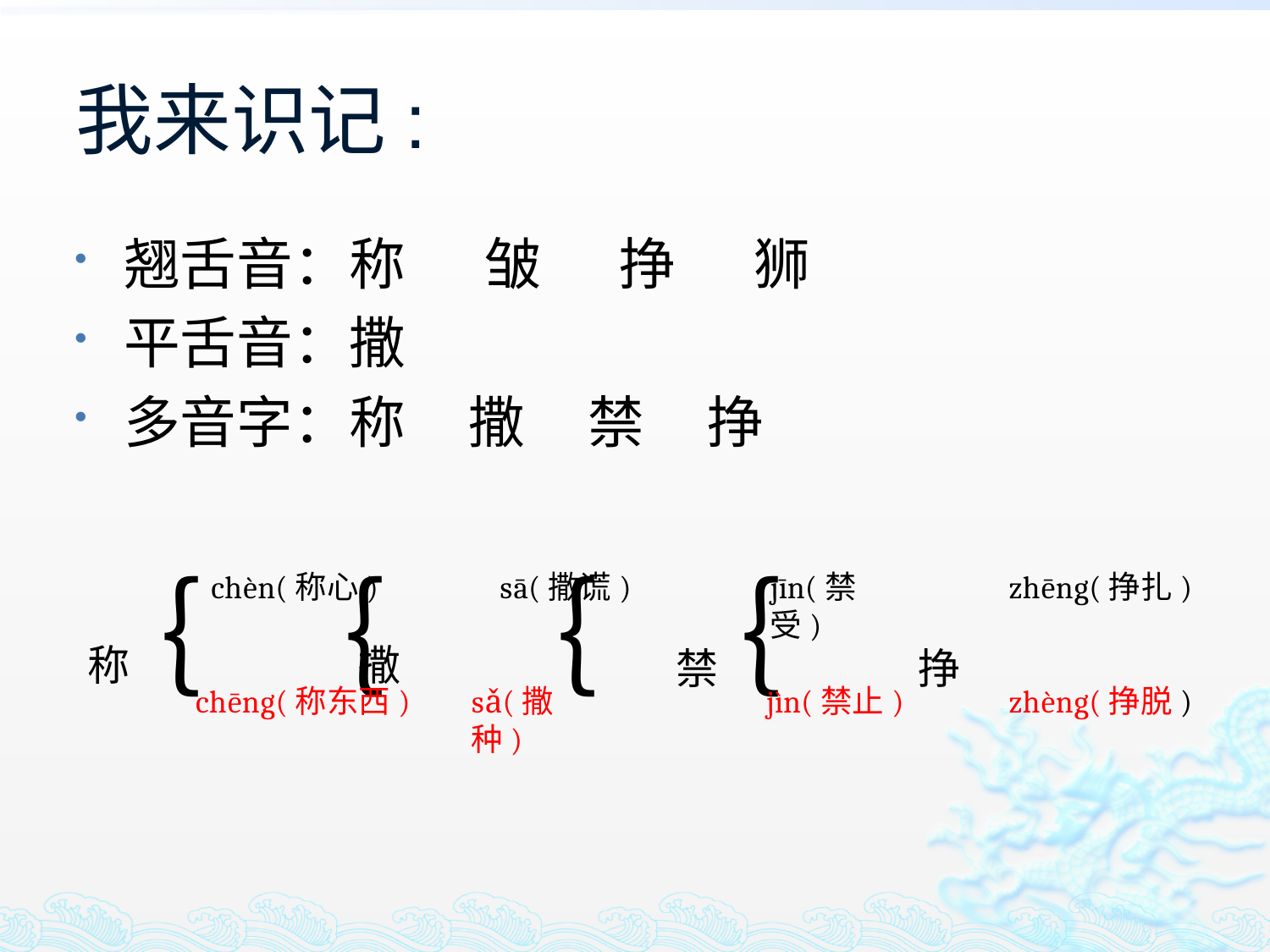

# 我来识记:
翘舌音：称     皱     挣     狮
平舌音：撒
多音字：称    撒    禁    挣

｛  ｛   ｛  ｛
chèn(称心)
sā(撒谎)
jīn(禁受)
zhēng(挣扎)
称
撒
禁
挣
chēng(称东西)
sǎ(撒种)
jìn(禁止)
zhèng(挣脱)